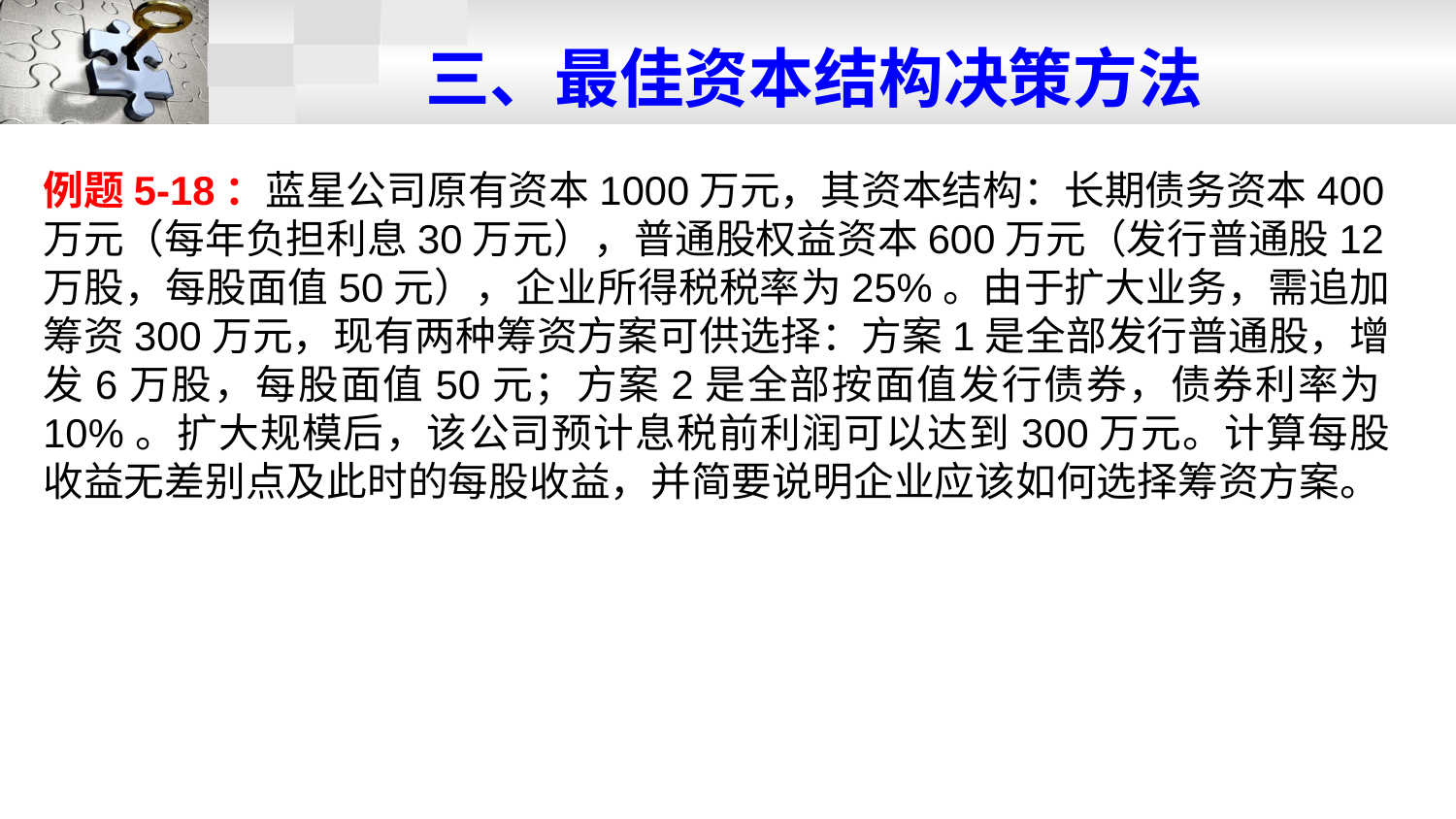

# 三、最佳资本结构决策方法
例题5-18：蓝星公司原有资本1000万元，其资本结构：长期债务资本400万元（每年负担利息30万元），普通股权益资本600万元（发行普通股12万股，每股面值50元），企业所得税税率为25%。由于扩大业务，需追加筹资300万元，现有两种筹资方案可供选择：方案1是全部发行普通股，增发6万股，每股面值50元；方案2是全部按面值发行债券，债券利率为10%。扩大规模后，该公司预计息税前利润可以达到300万元。计算每股收益无差别点及此时的每股收益，并简要说明企业应该如何选择筹资方案。